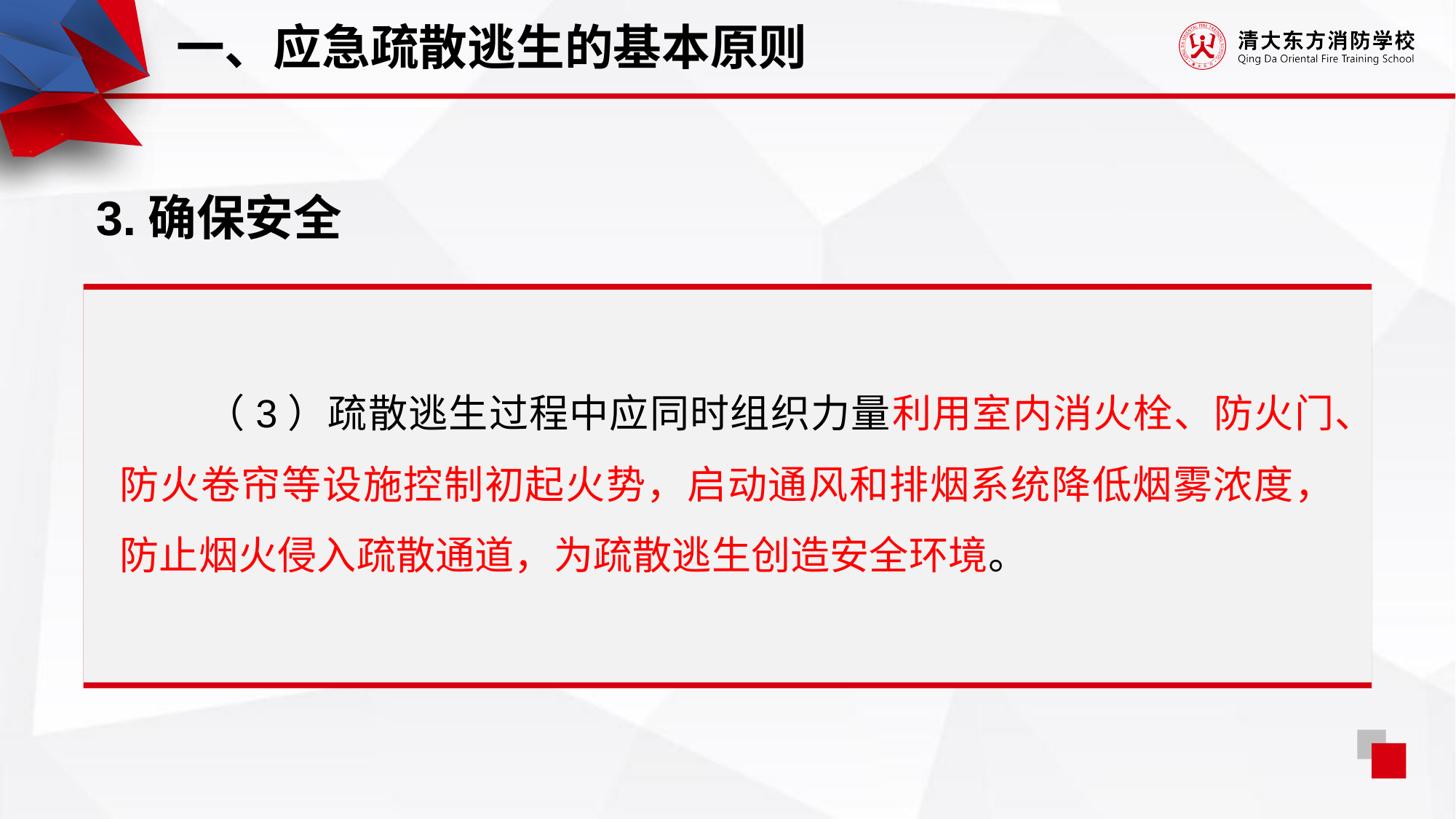

一、应急疏散逃生的基本原则

3.确保安全

（3）疏散逃生过程中应同时组织力量利用室内消火栓、防火门、防火卷帘等设施控制初起火势，启动通风和排烟系统降低烟雾浓度，防止烟火侵入疏散通道，为疏散逃生创造安全环境。